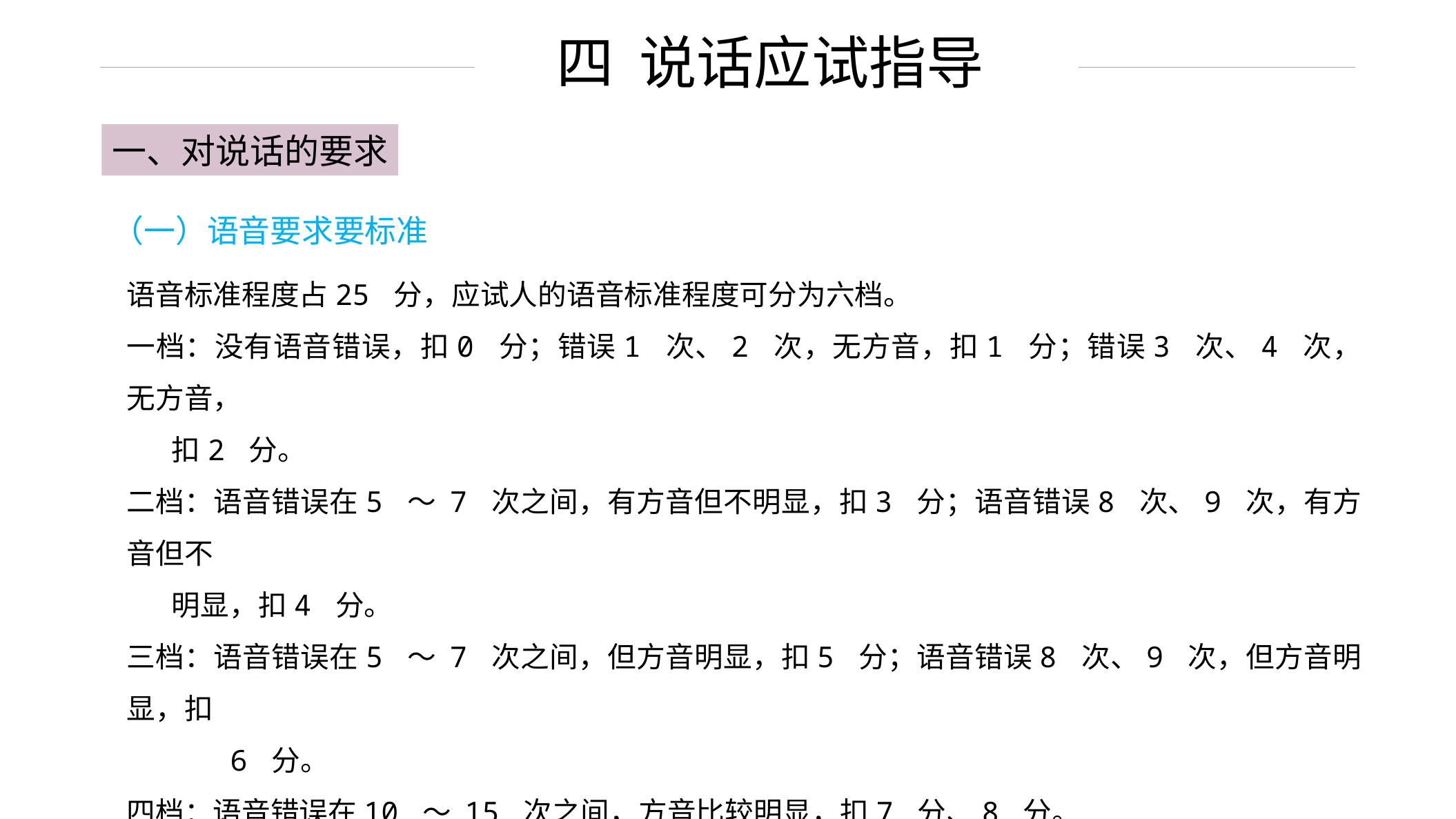

四  说话应试指导
一、对说话的要求
（一）语音要求要标准
语音标准程度占25 分，应试人的语音标准程度可分为六档。
一档：没有语音错误，扣0 分；错误1 次、2 次，无方音，扣1 分；错误3 次、4 次，无方音，
      扣2 分。
二档：语音错误在5 ～ 7 次之间，有方音但不明显，扣3 分；语音错误8 次、9 次，有方音但不
      明显，扣4 分。
三档：语音错误在5 ～ 7 次之间，但方音明显，扣5 分；语音错误8 次、9 次，但方音明显，扣
      6 分。
四档：语音错误在10 ～ 15 次之间，方音比较明显，扣7 分、8 分。
五档：语音错误在16 ～ 30 次之间，方音明显，扣9 分、10 分、11 分。
六档：语音错误超过30 次，方音重，扣12 分、13 分、14 分。